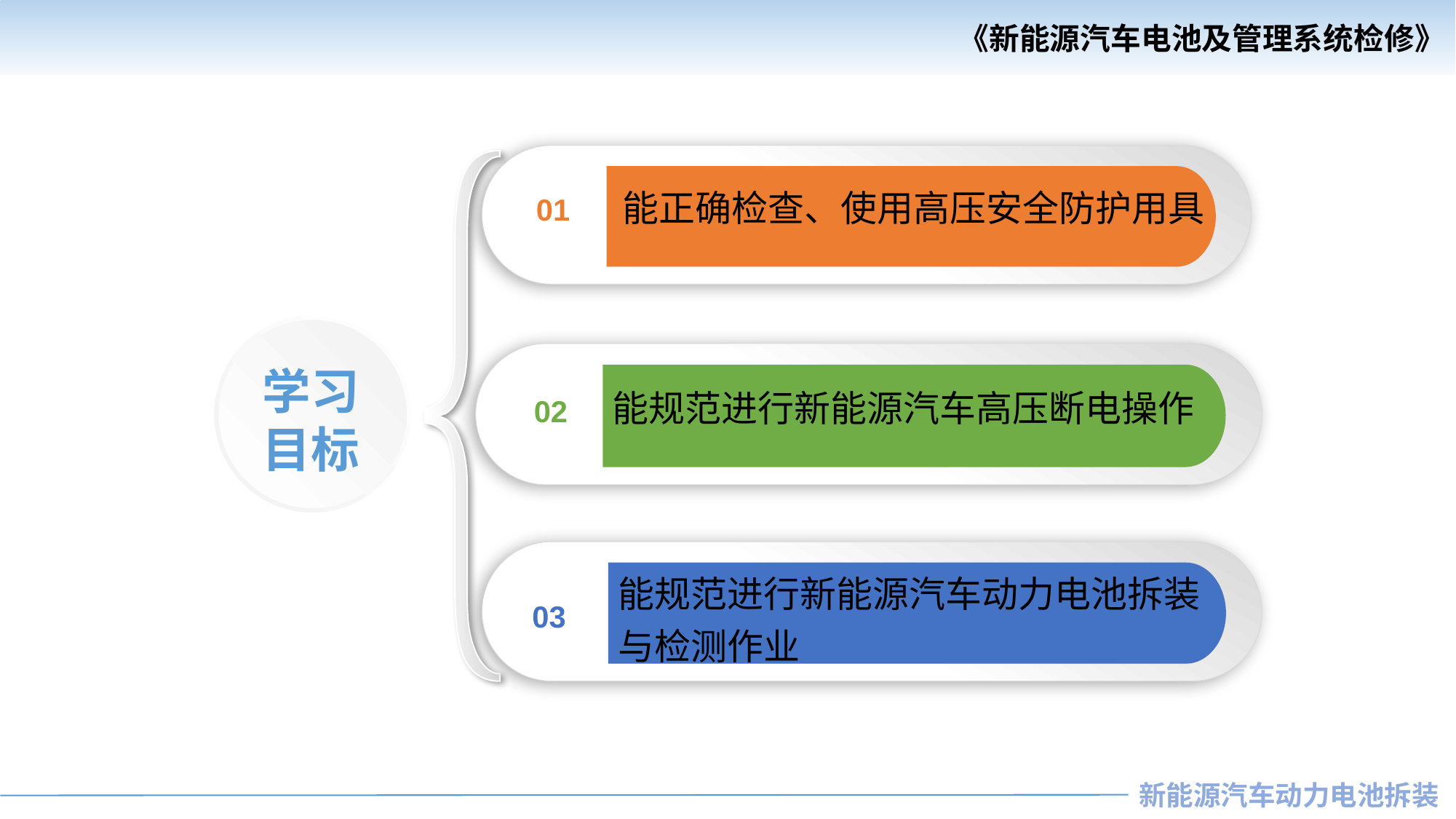

01
能正确检查、使用高压安全防护用具

学习
目标

02
能规范进行新能源汽车高压断电操作

03
能规范进行新能源汽车动力电池拆装与检测作业